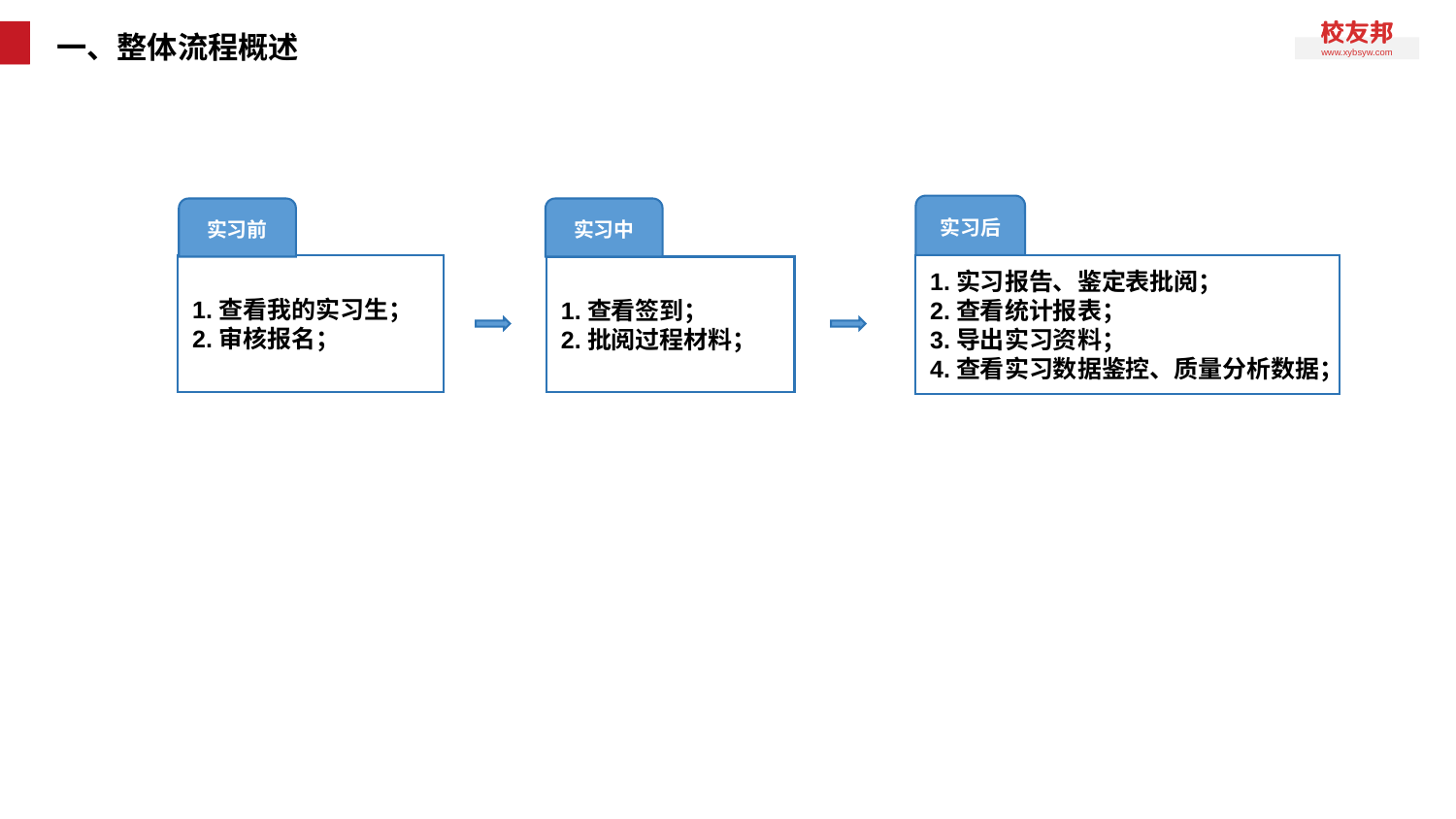

一、整体流程概述

实习
实习后
实习前
实习中
1.查看我的实习生；
2.审核报名；
1.实习报告、鉴定表批阅；
2.查看统计报表；
3.导出实习资料；
4.查看实习数据鉴控、质量分析数据；
1.查看签到；
2.批阅过程材料；